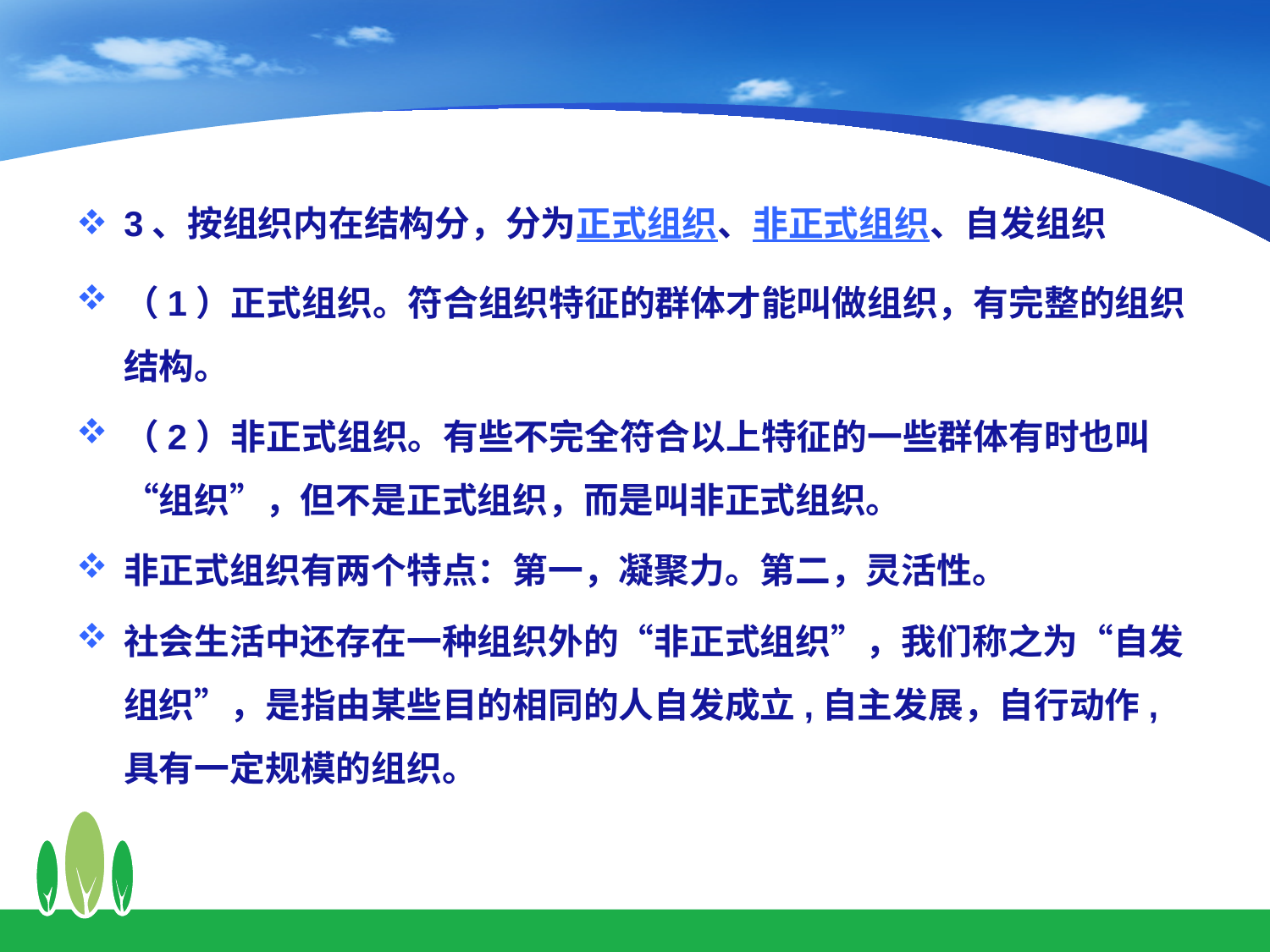

3、按组织内在结构分，分为正式组织、非正式组织、自发组织
（1）正式组织。符合组织特征的群体才能叫做组织，有完整的组织结构。
（2）非正式组织。有些不完全符合以上特征的一些群体有时也叫“组织”，但不是正式组织，而是叫非正式组织。
非正式组织有两个特点：第一，凝聚力。第二，灵活性。
社会生活中还存在一种组织外的“非正式组织”，我们称之为“自发组织”，是指由某些目的相同的人自发成立,自主发展，自行动作,具有一定规模的组织。